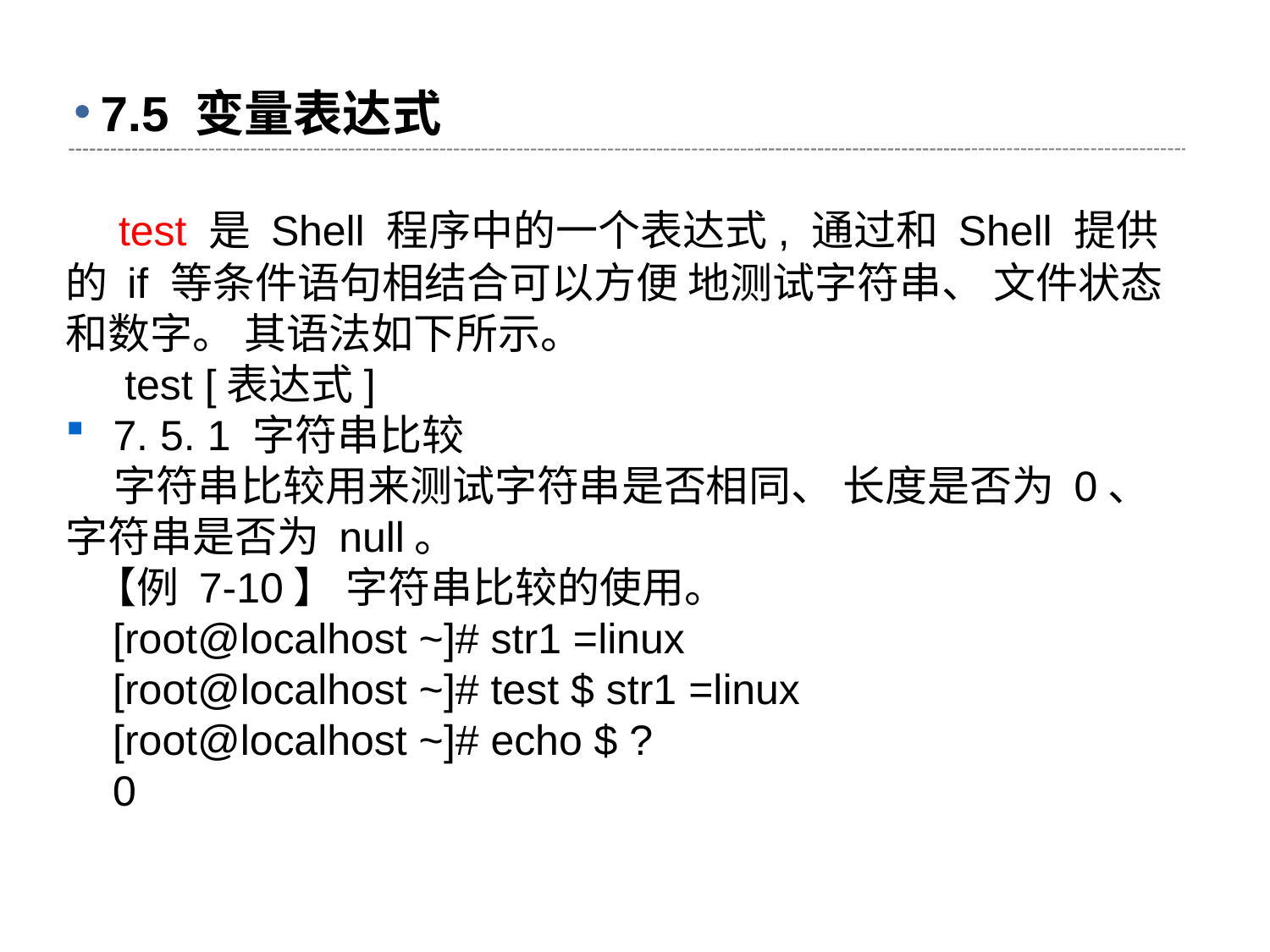

# 7.5 变量表达式
    test 是 Shell 程序中的一个表达式, 通过和 Shell 提供的 if 等条件语句相结合可以方便 地测试字符串、 文件状态和数字。 其语法如下所示。
     test [表达式]
7. 5. 1 字符串比较
    字符串比较用来测试字符串是否相同、 长度是否为 0、 字符串是否为 null。
  【例 7-10】 字符串比较的使用。
    [root@localhost ~]# str1 =linux
    [root@localhost ~]# test $ str1 =linux
    [root@localhost ~]# echo $ ?
    0